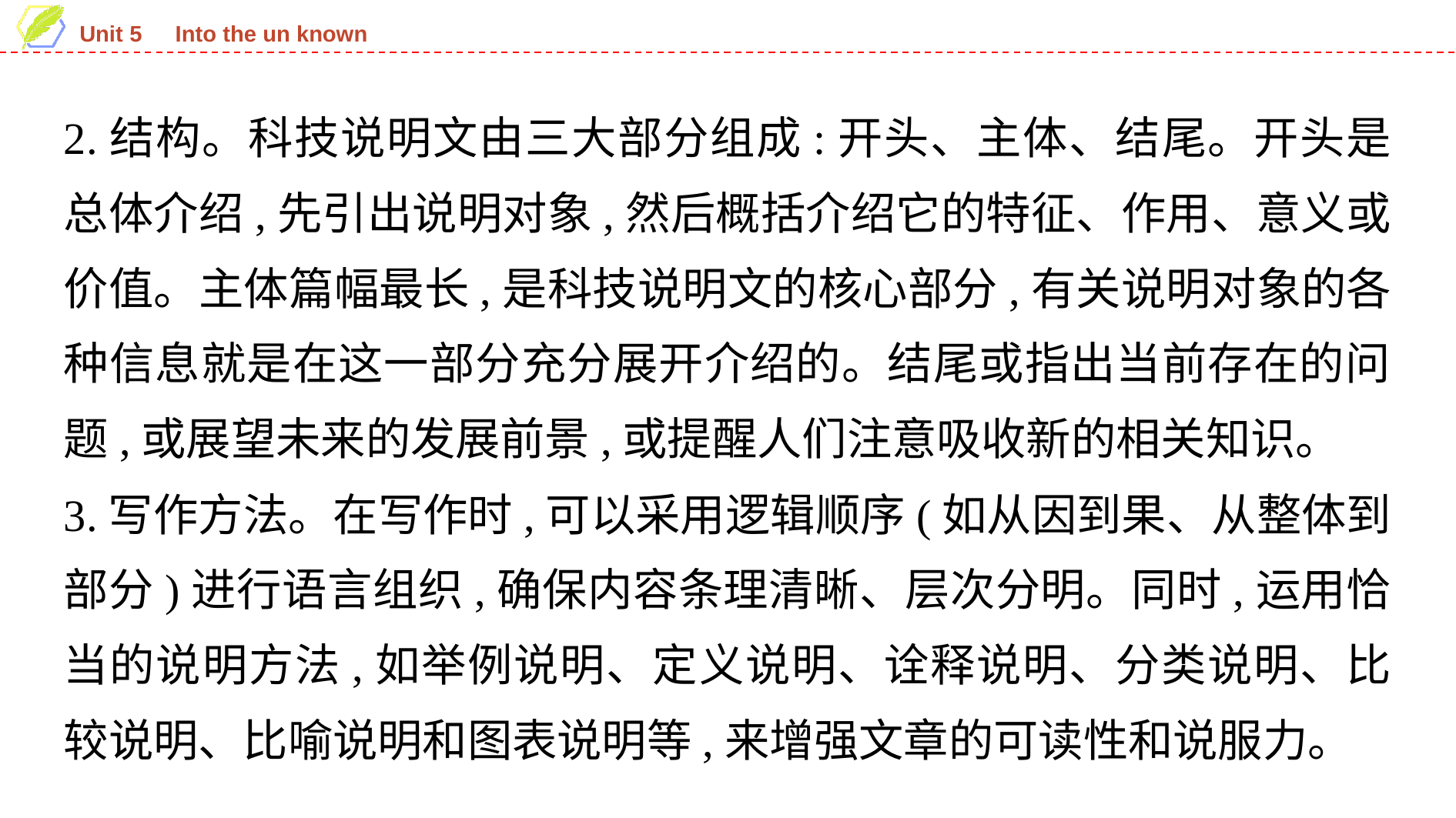

2.结构。科技说明文由三大部分组成:开头、主体、结尾。开头是总体介绍,先引出说明对象,然后概括介绍它的特征、作用、意义或价值。主体篇幅最长,是科技说明文的核心部分,有关说明对象的各种信息就是在这一部分充分展开介绍的。结尾或指出当前存在的问题,或展望未来的发展前景,或提醒人们注意吸收新的相关知识。
3.写作方法。在写作时,可以采用逻辑顺序(如从因到果、从整体到部分)进行语言组织,确保内容条理清晰、层次分明。同时,运用恰当的说明方法,如举例说明、定义说明、诠释说明、分类说明、比较说明、比喻说明和图表说明等,来增强文章的可读性和说服力。